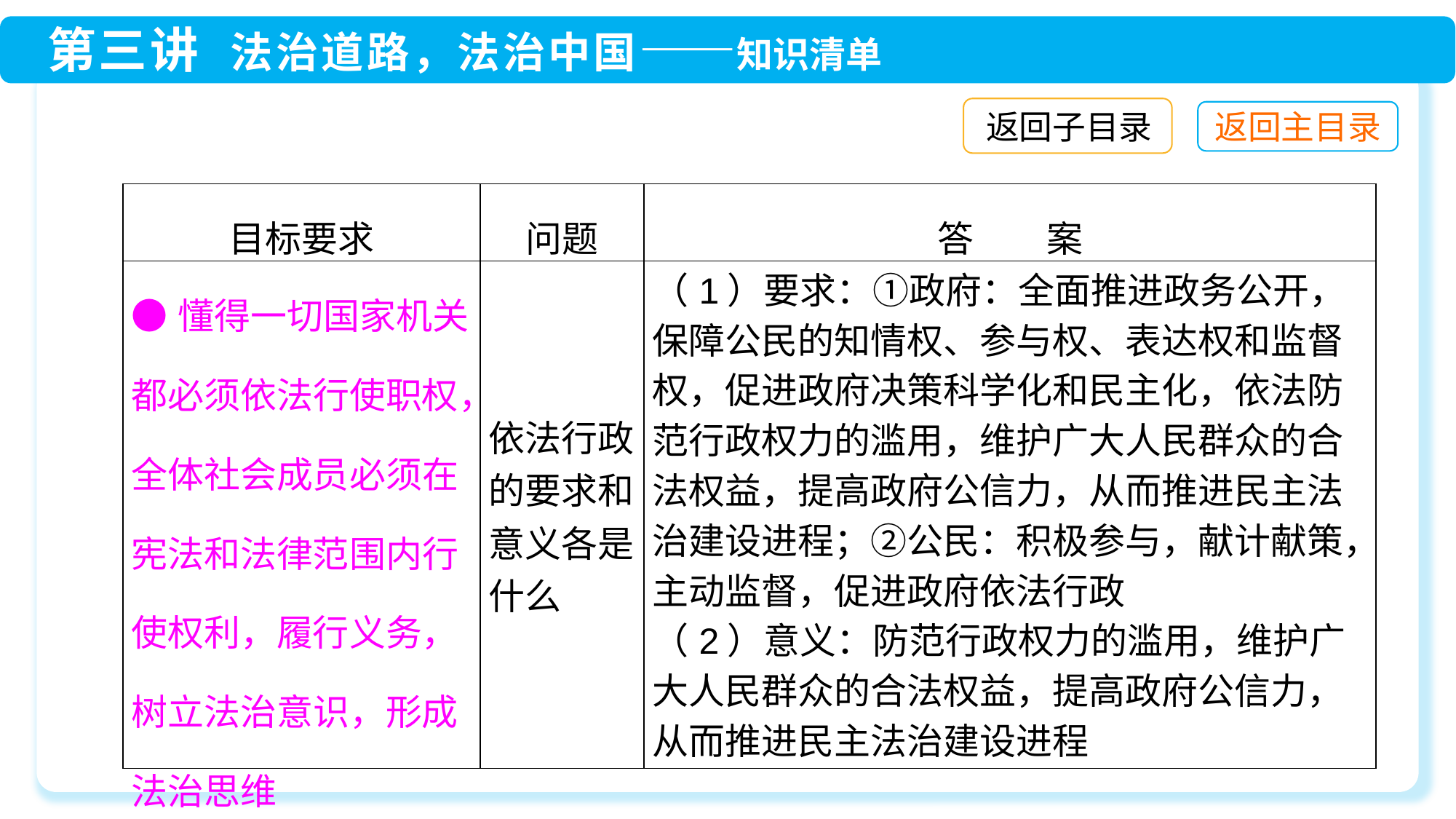

返回子目录
| 目标要求 | 问题 | 答　　案 |
| --- | --- | --- |
| ●懂得一切国家机关都必须依法行使职权，全体社会成员必须在宪法和法律范围内行使权利，履行义务，树立法治意识，形成法治思维 | 依法行政的要求和意义各是什么 | （1）要求：①政府：全面推进政务公开，保障公民的知情权、参与权、表达权和监督权，促进政府决策科学化和民主化，依法防范行政权力的滥用，维护广大人民群众的合法权益，提高政府公信力，从而推进民主法治建设进程；②公民：积极参与，献计献策，主动监督，促进政府依法行政 （2）意义：防范行政权力的滥用，维护广大人民群众的合法权益，提高政府公信力，从而推进民主法治建设进程 |